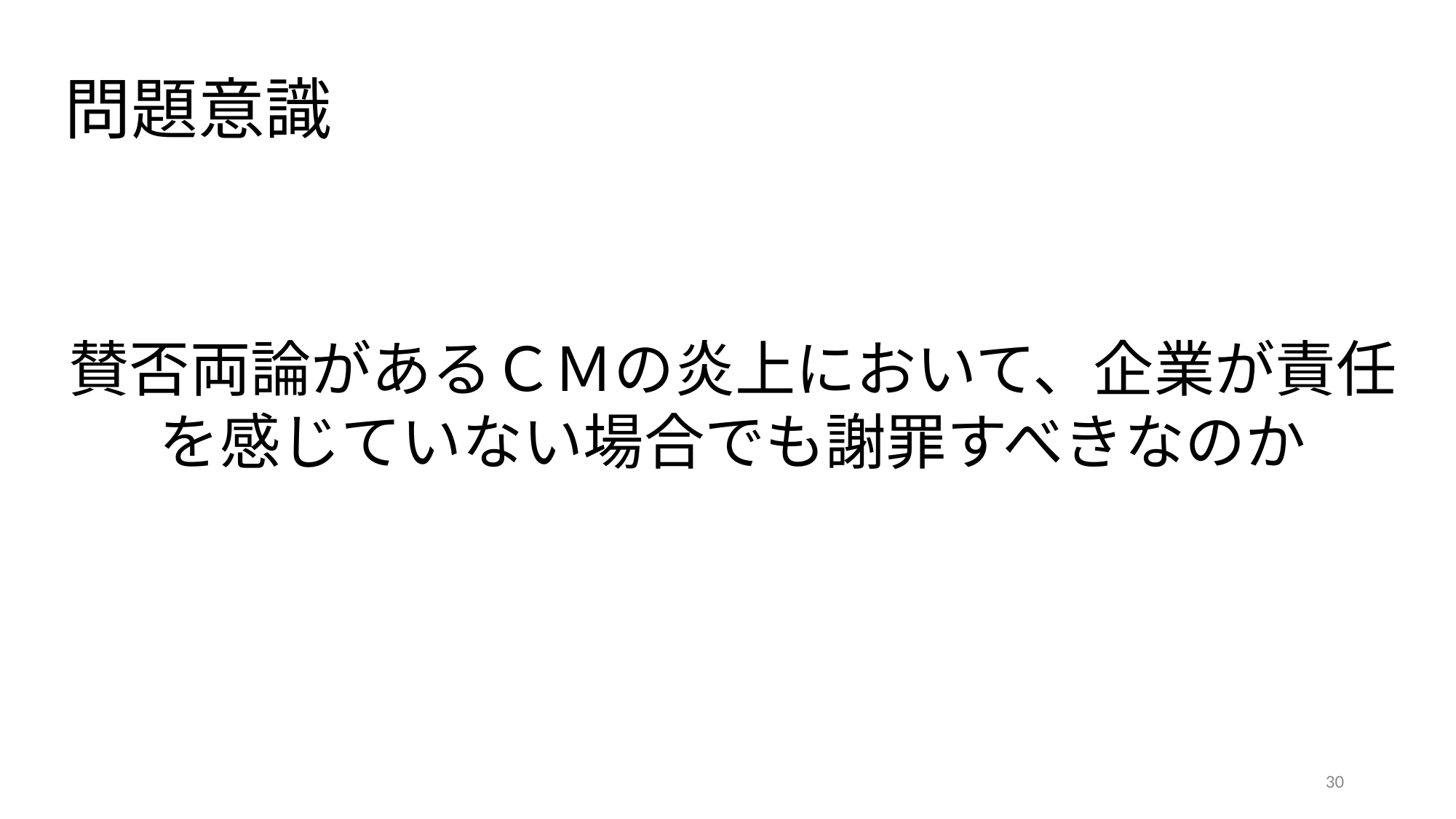

# 問題意識
賛否両論があるＣＭの炎上において、企業が責任を感じていない場合でも謝罪すべきなのか
30